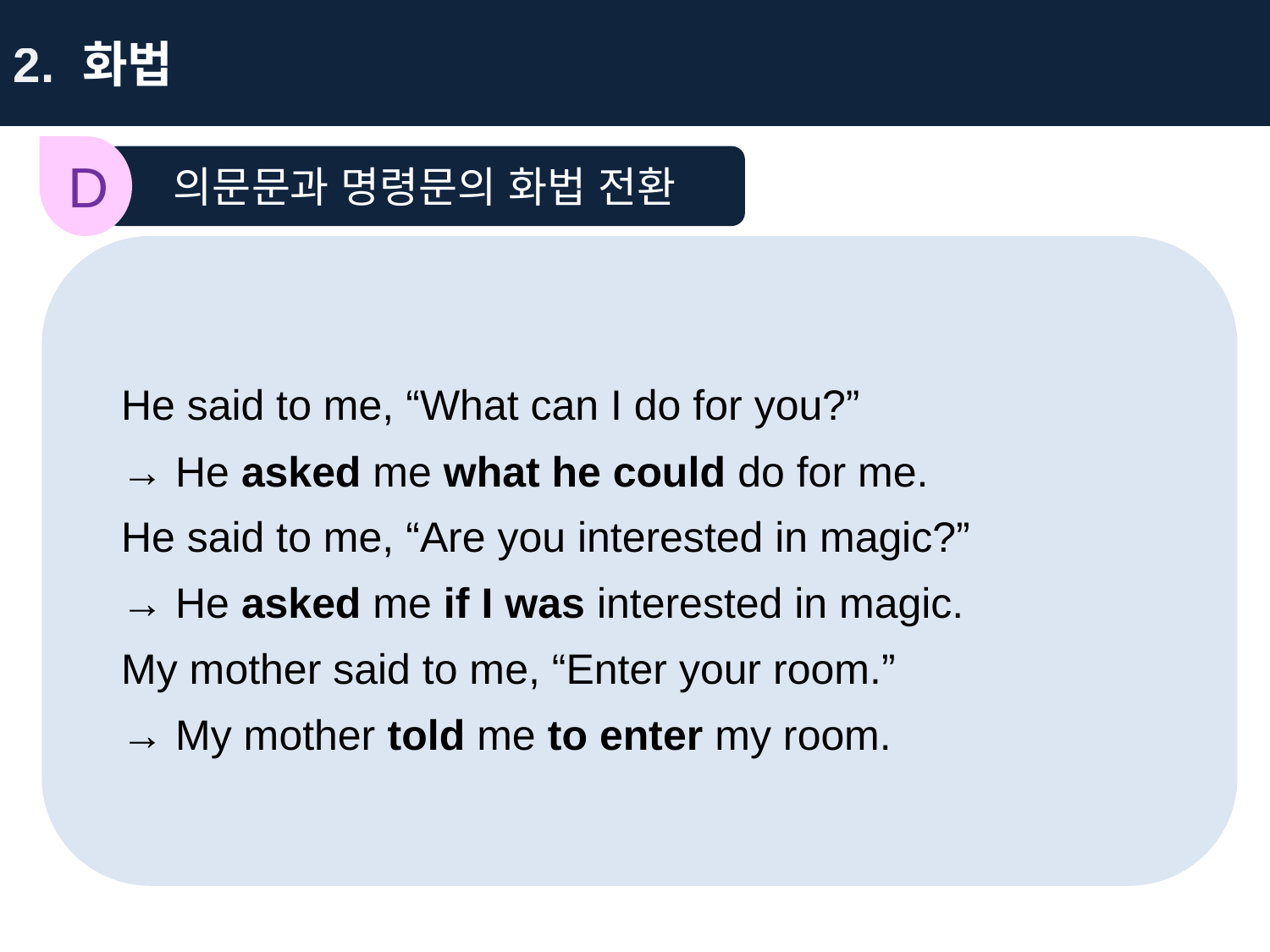

2. 화법

D
의문문과 명령문의 화법 전환
He said to me, “What can I do for you?”
→ He asked me what he could do for me.
He said to me, “Are you interested in magic?”
→ He asked me if I was interested in magic.
My mother said to me, “Enter your room.”
→ My mother told me to enter my room.